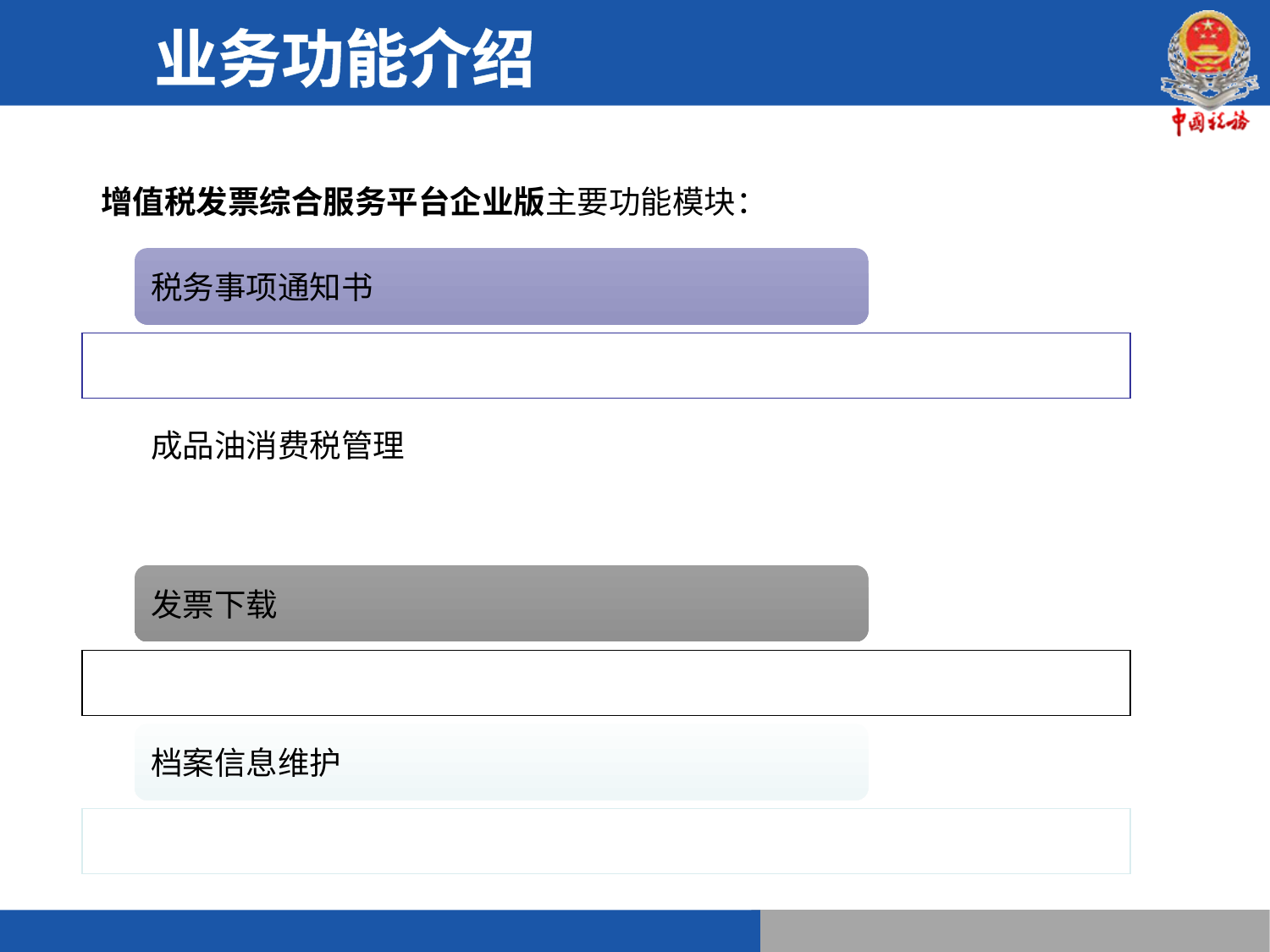

业务功能介绍
     增值税发票综合服务平台企业版主要功能模块：

税务事项通知书
成品油消费税管理
发票下载
档案信息维护
8